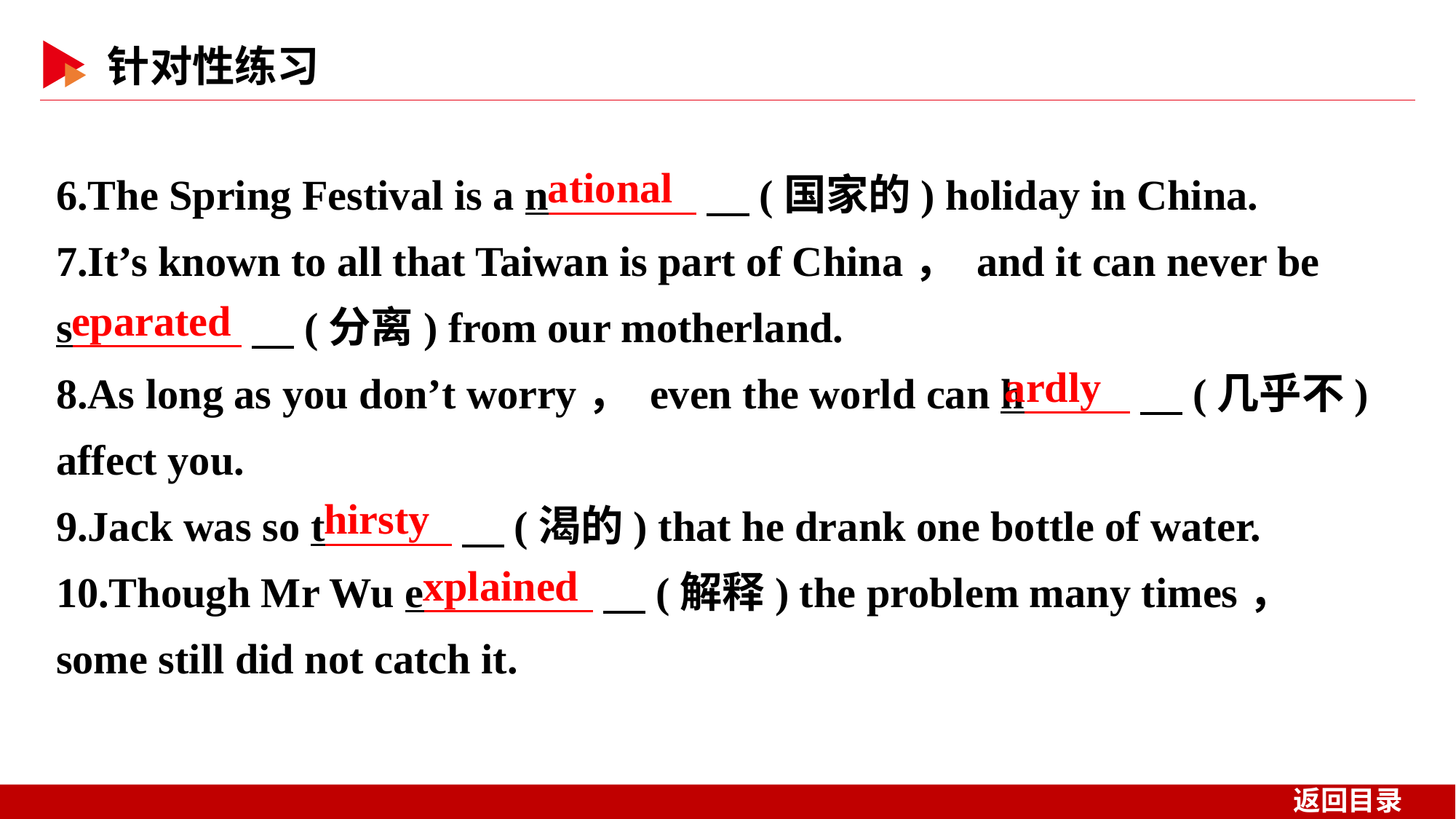

6.The Spring Festival is a n              　(国家的) holiday in China.
7.It’s known to all that Taiwan is part of China， and it can never be
s                　(分离) from our motherland.
8.As long as you don’t worry， even the world can h          　(几乎不) affect you.
9.Jack was so t            　(渴的) that he drank one bottle of water.
10.Though Mr Wu e                　(解释) the problem many times， some still did not catch it.
ational
eparated
ardly
hirsty
xplained